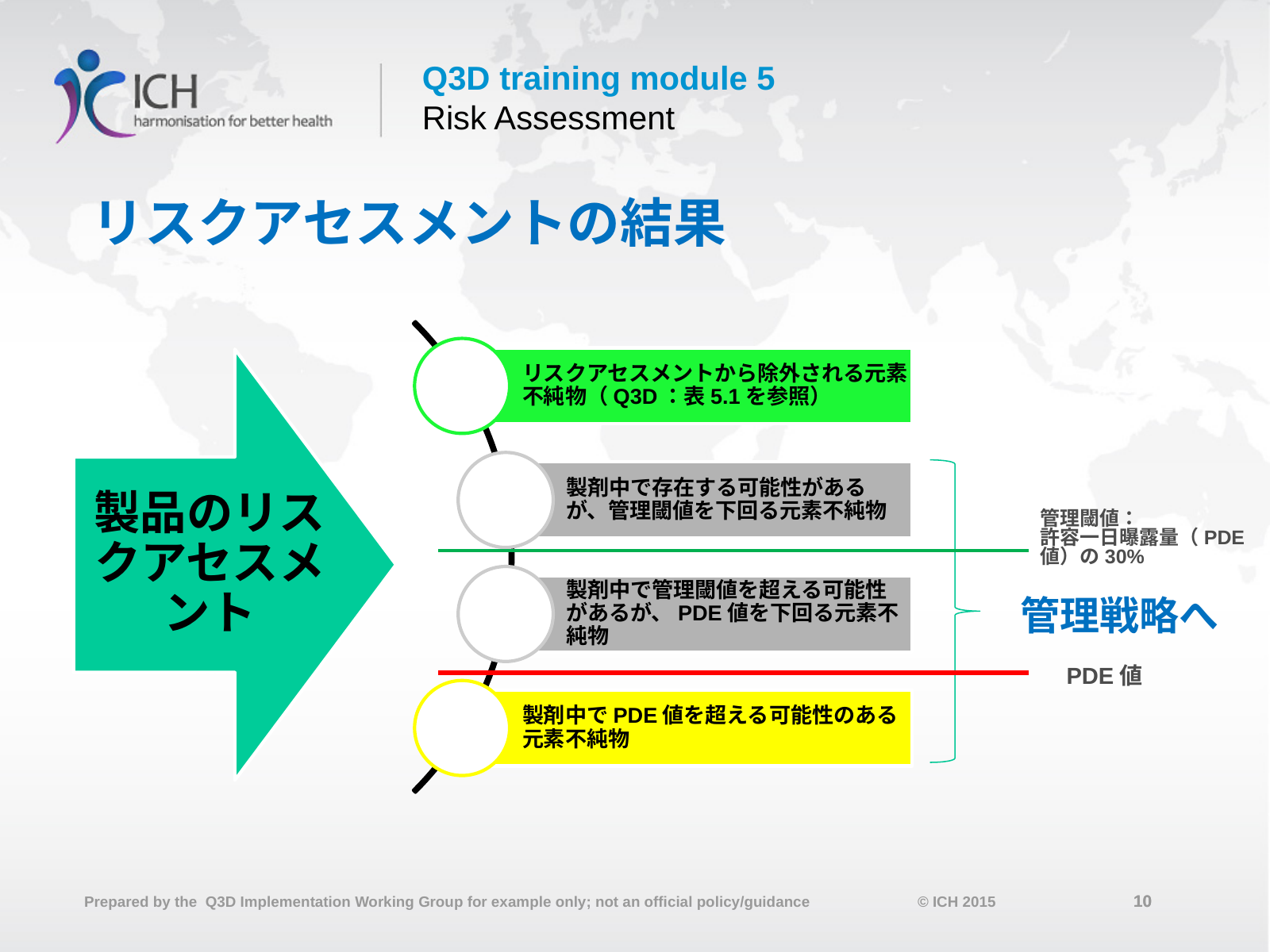

# リスクアセスメントの結果

リスクアセスメントから除外される元素不純物（Q3D：表5.1を参照）
製剤中で存在する可能性があるが、管理閾値を下回る元素不純物
製剤中で管理閾値を超える可能性があるが、PDE値を下回る元素不純物
製剤中でPDE値を超える可能性のある元素不純物
製品のリスクアセスメント

管理閾値：
許容一日曝露量（PDE値）の30%
管理戦略へ
PDE値